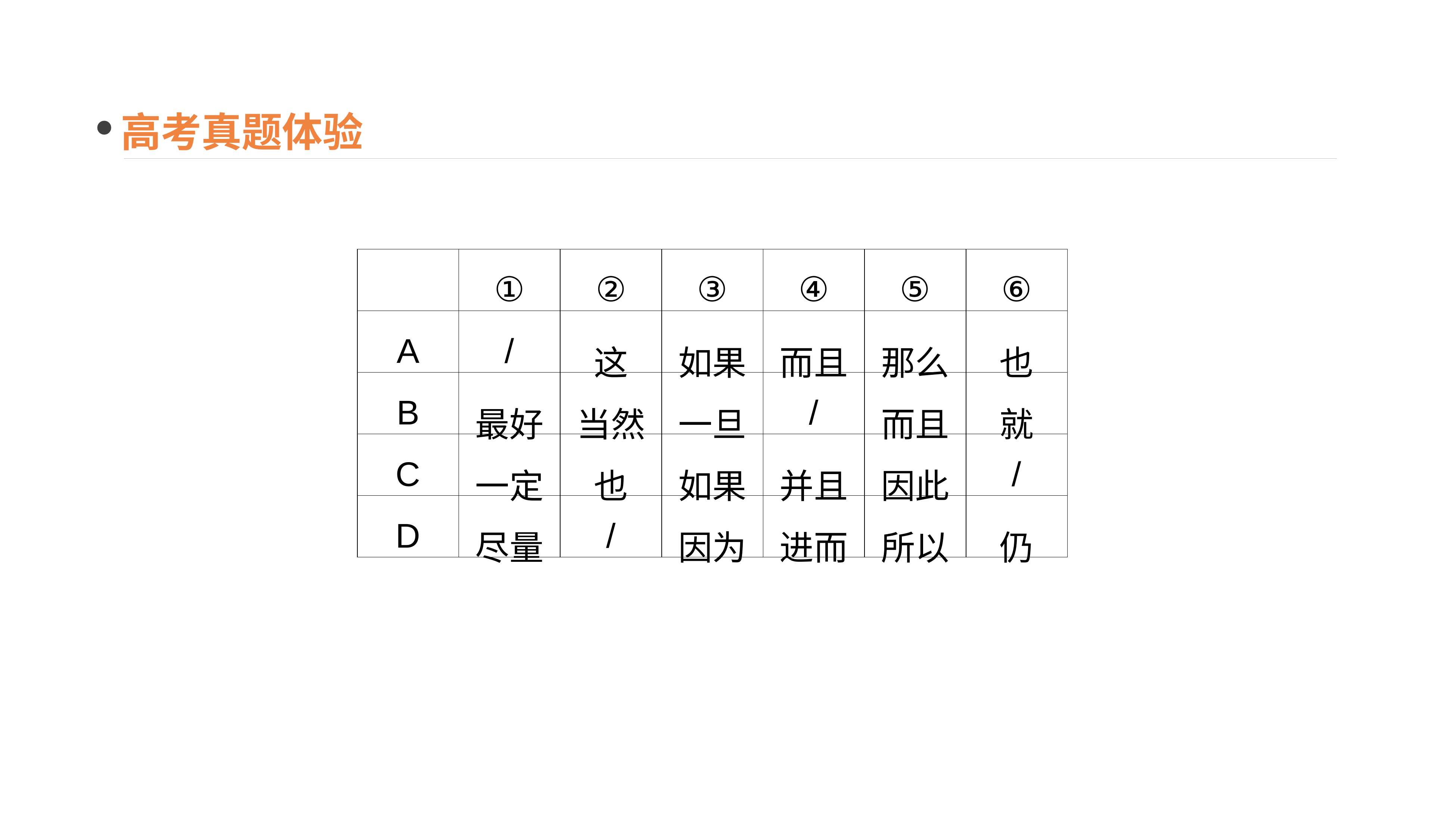

高考真题体验

|  | ① | ② | ③ | ④ | ⑤ | ⑥ |
| --- | --- | --- | --- | --- | --- | --- |
| A | / | 这 | 如果 | 而且 | 那么 | 也 |
| B | 最好 | 当然 | 一旦 | / | 而且 | 就 |
| C | 一定 | 也 | 如果 | 并且 | 因此 | / |
| D | 尽量 | / | 因为 | 进而 | 所以 | 仍 |